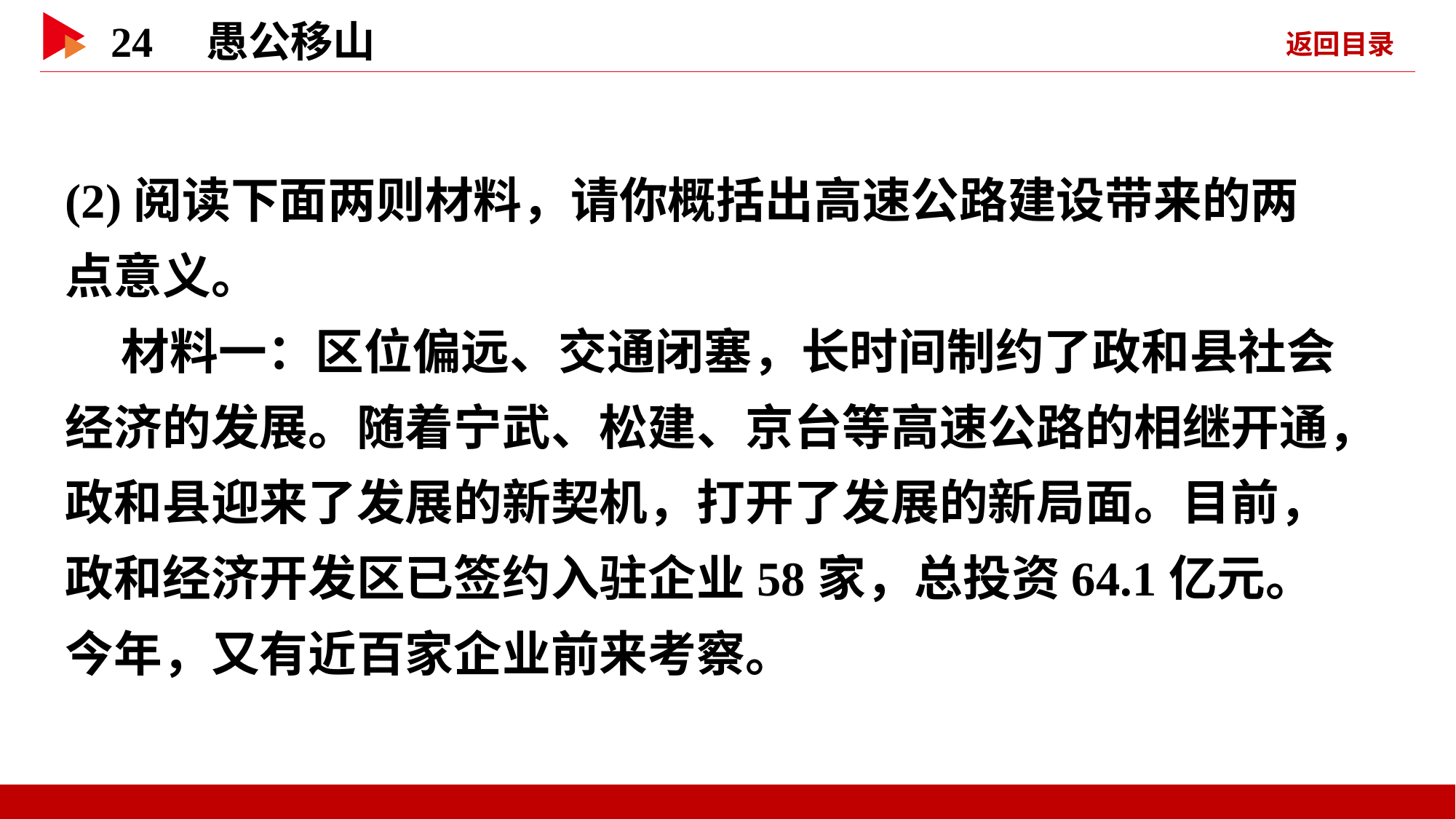

(2)阅读下面两则材料，请你概括出高速公路建设带来的两点意义。
    材料一：区位偏远、交通闭塞，长时间制约了政和县社会经济的发展。随着宁武、松建、京台等高速公路的相继开通，政和县迎来了发展的新契机，打开了发展的新局面。目前，政和经济开发区已签约入驻企业58家，总投资64.1亿元。今年，又有近百家企业前来考察。